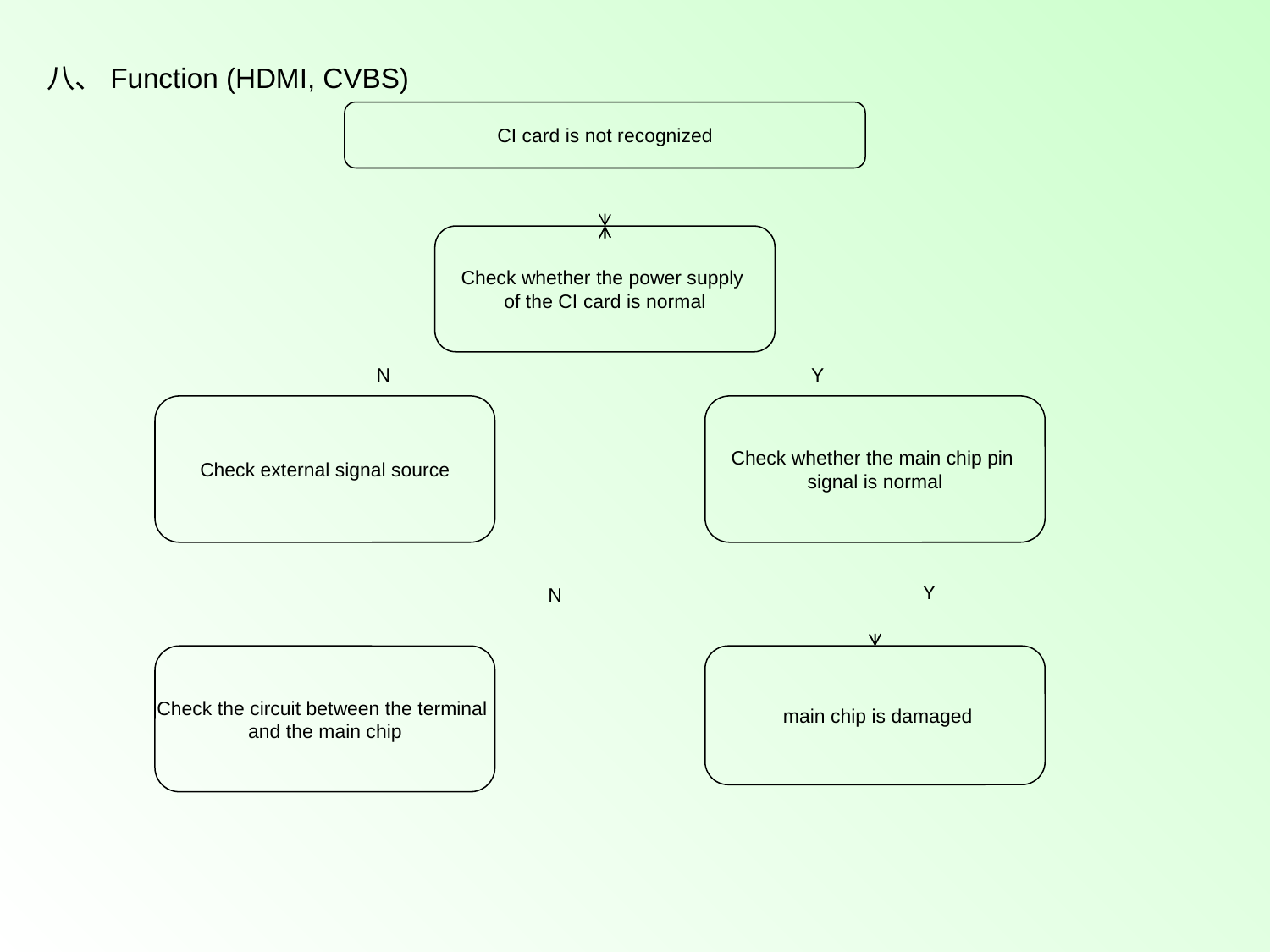

八、Function (HDMI, CVBS)
CI card is not recognized
Check whether the power supply
of the CI card is normal
N
Y
Check external signal source
Check whether the main chip pin
signal is normal
Y
N
Check the circuit between the terminal
and the main chip
 main chip is damaged